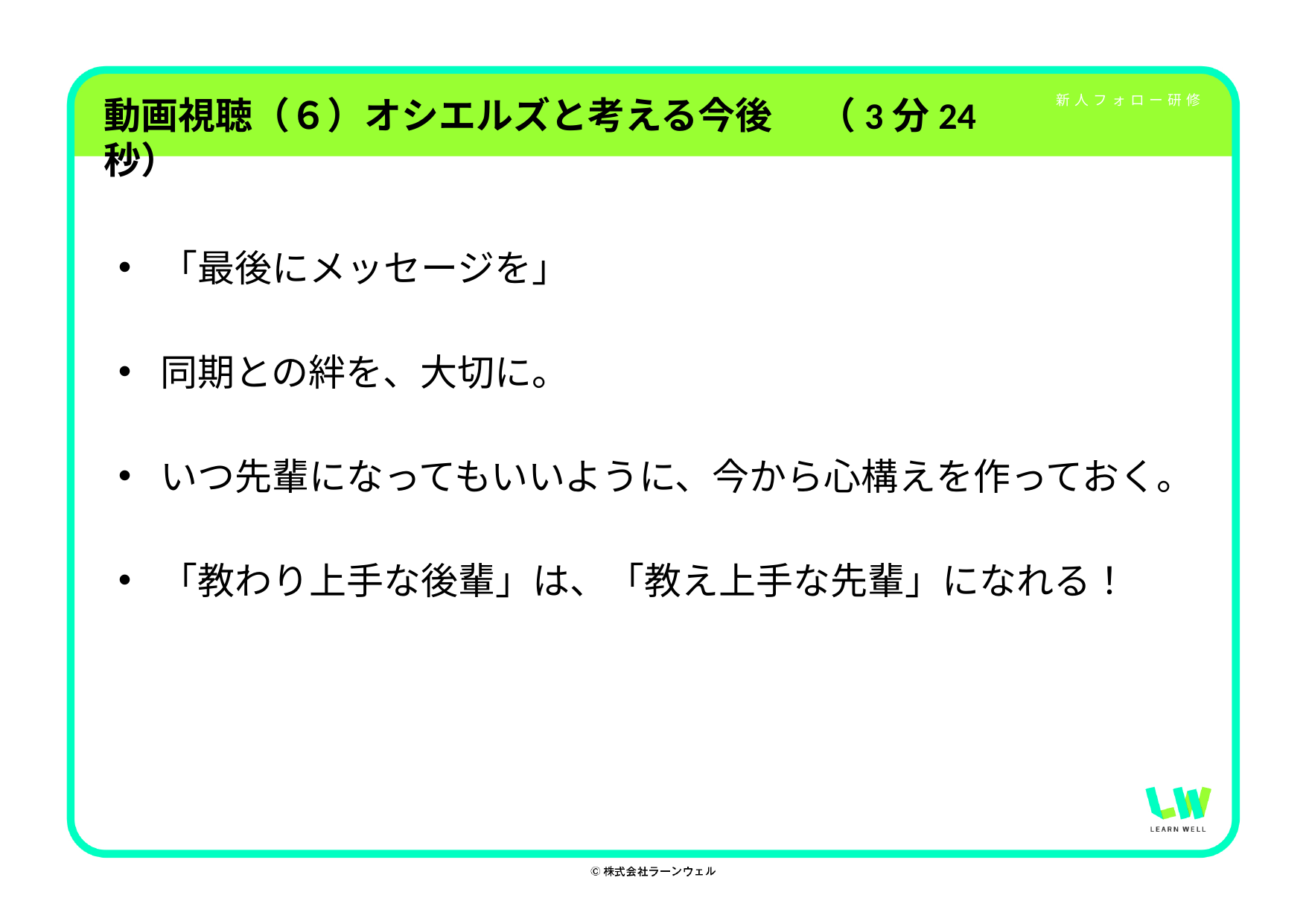

# 動画視聴（６）オシエルズと考える今後　 （3分24秒）

「最後にメッセージを」

同期との絆を、大切に。

いつ先輩になってもいいように、今から心構えを作っておく。

「教わり上手な後輩」は、「教え上手な先輩」になれる！